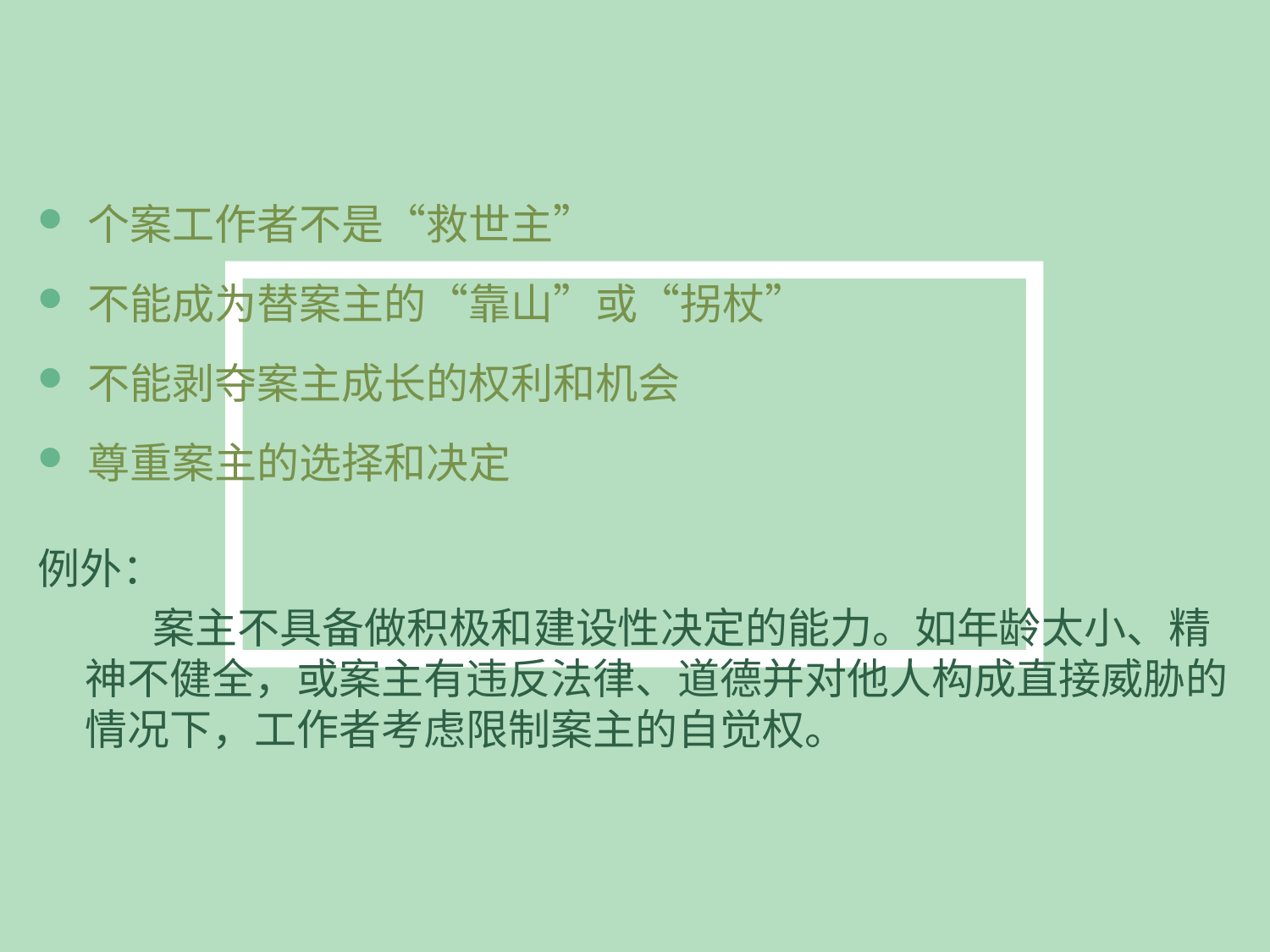

个案工作者不是“救世主”
不能成为替案主的“靠山”或“拐杖”
不能剥夺案主成长的权利和机会
尊重案主的选择和决定
例外：
           案主不具备做积极和建设性决定的能力。如年龄太小、精神不健全，或案主有违反法律、道德并对他人构成直接威胁的情况下，工作者考虑限制案主的自觉权。